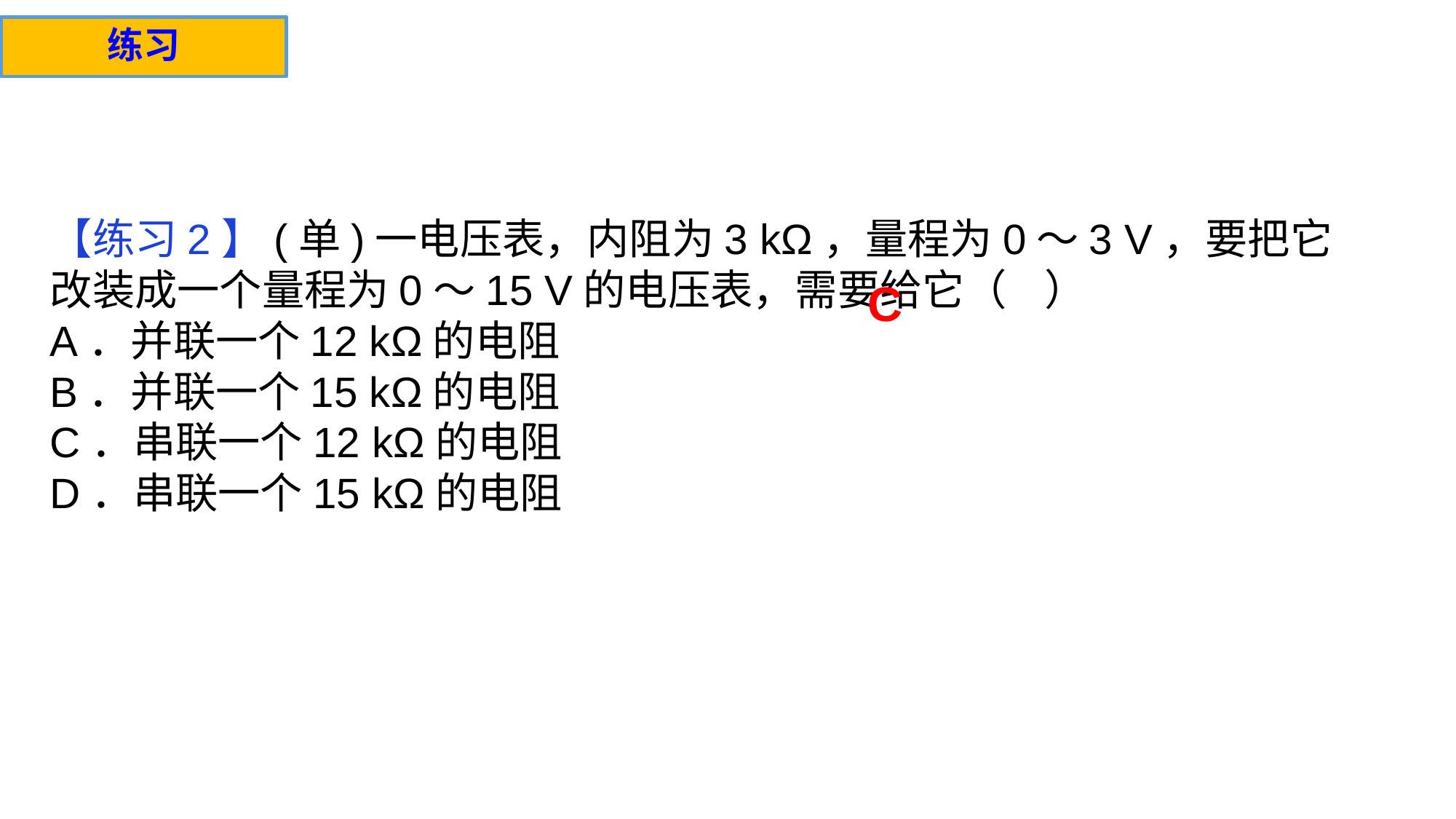

练习
【练习2】(单)一电压表，内阻为3 kΩ，量程为0～3 V，要把它改装成一个量程为0～15 V的电压表，需要给它（    ）
A．并联一个12 kΩ的电阻
B．并联一个15 kΩ的电阻
C．串联一个12 kΩ的电阻
D．串联一个15 kΩ的电阻
C